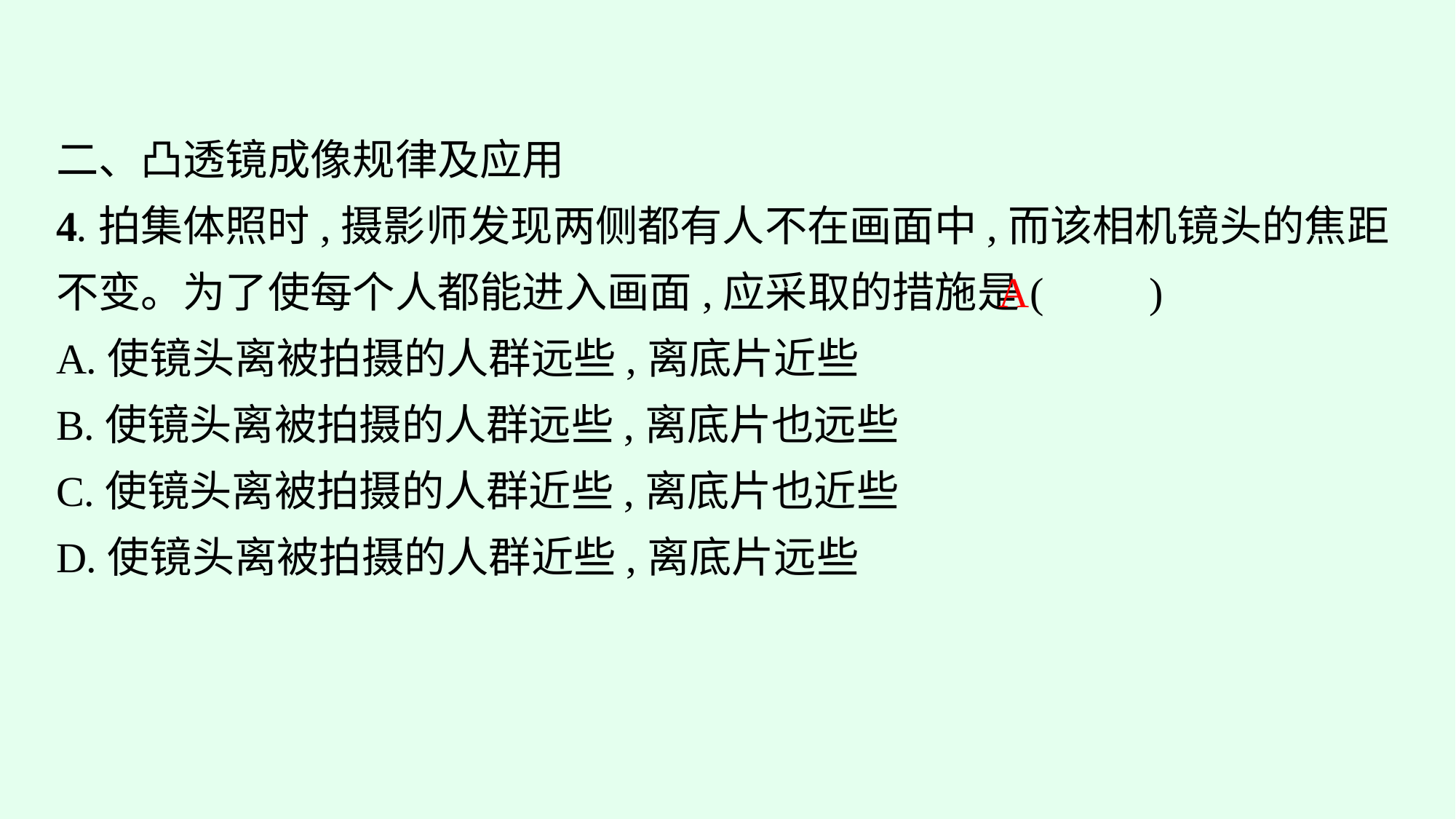

二、凸透镜成像规律及应用
4.拍集体照时,摄影师发现两侧都有人不在画面中,而该相机镜头的焦距不变。为了使每个人都能进入画面,应采取的措施是(　　)
A.使镜头离被拍摄的人群远些,离底片近些
B.使镜头离被拍摄的人群远些,离底片也远些
C.使镜头离被拍摄的人群近些,离底片也近些
D.使镜头离被拍摄的人群近些,离底片远些
A